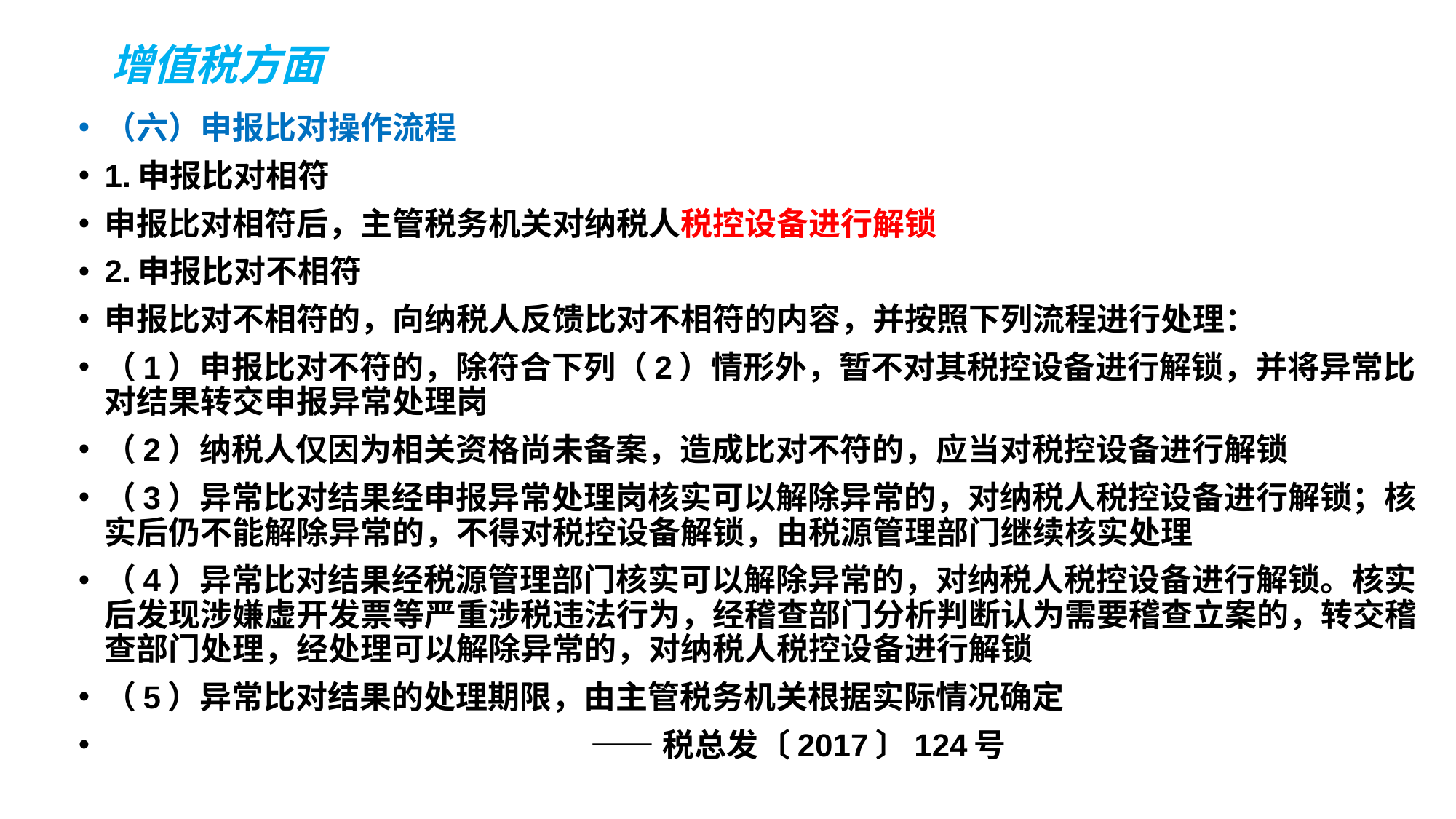

# 增值税方面
（六）申报比对操作流程
1.申报比对相符
申报比对相符后，主管税务机关对纳税人税控设备进行解锁
2.申报比对不相符
申报比对不相符的，向纳税人反馈比对不相符的内容，并按照下列流程进行处理：
（1）申报比对不符的，除符合下列（2）情形外，暂不对其税控设备进行解锁，并将异常比对结果转交申报异常处理岗
（2）纳税人仅因为相关资格尚未备案，造成比对不符的，应当对税控设备进行解锁
（3）异常比对结果经申报异常处理岗核实可以解除异常的，对纳税人税控设备进行解锁；核实后仍不能解除异常的，不得对税控设备解锁，由税源管理部门继续核实处理
（4）异常比对结果经税源管理部门核实可以解除异常的，对纳税人税控设备进行解锁。核实后发现涉嫌虚开发票等严重涉税违法行为，经稽查部门分析判断认为需要稽查立案的，转交稽查部门处理，经处理可以解除异常的，对纳税人税控设备进行解锁
（5）异常比对结果的处理期限，由主管税务机关根据实际情况确定
                                                                   ——税总发〔2017〕124号